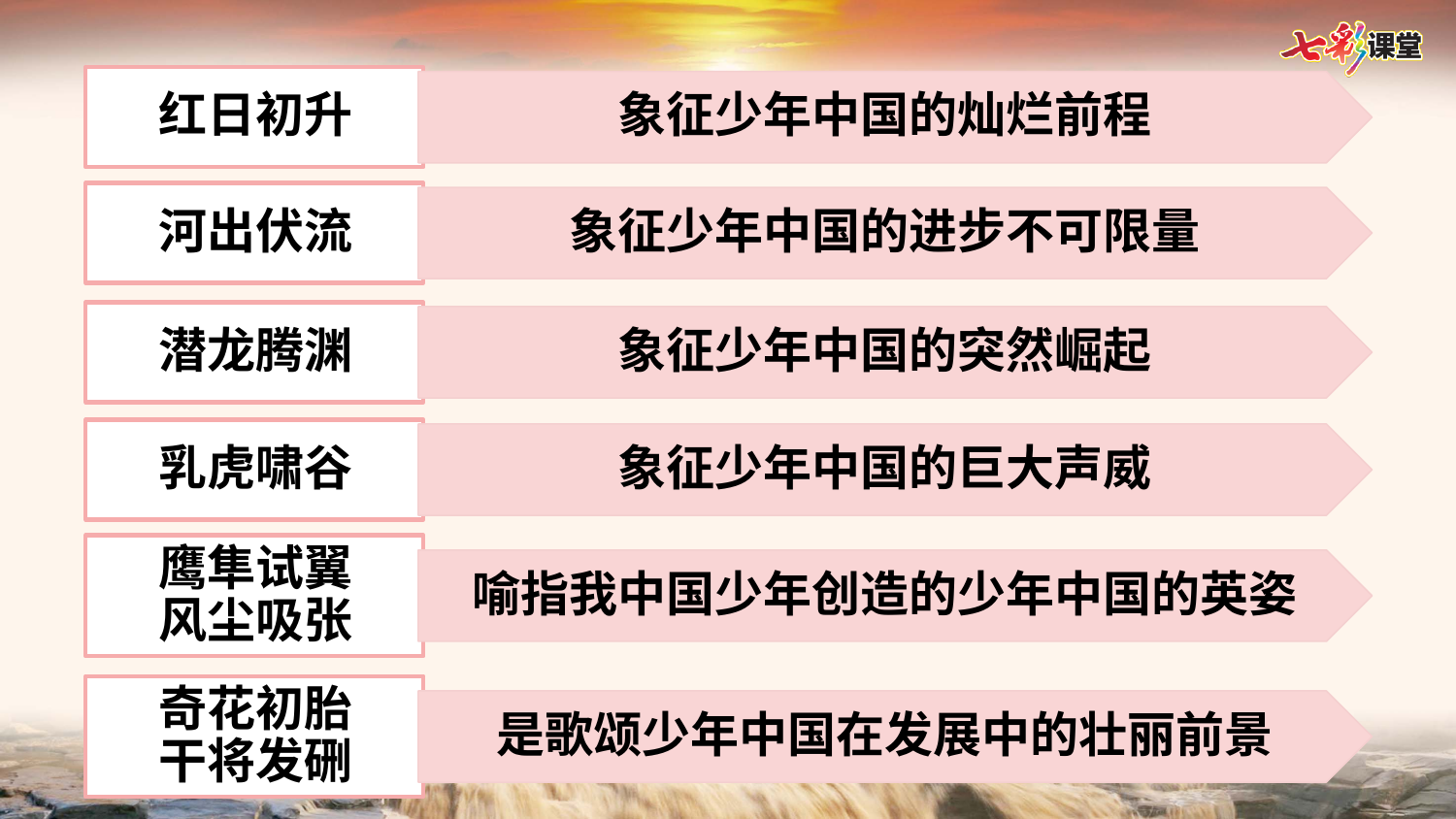

红日初升
象征少年中国的灿烂前程
河出伏流
象征少年中国的进步不可限量
潜龙腾渊
象征少年中国的突然崛起
乳虎啸谷
象征少年中国的巨大声威
鹰隼试翼风尘吸张
喻指我中国少年创造的少年中国的英姿
奇花初胎干将发硎
是歌颂少年中国在发展中的壮丽前景